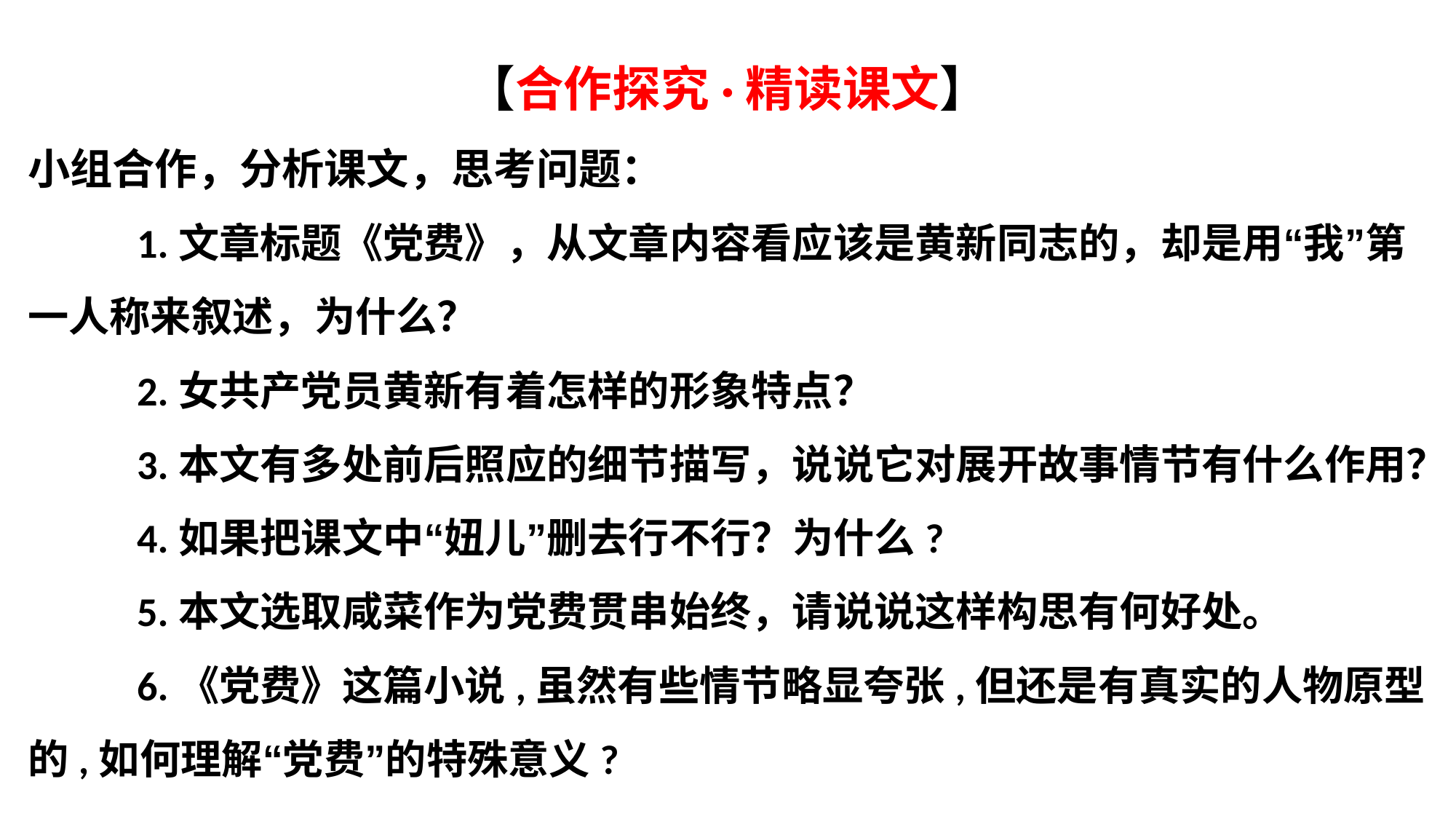

【合作探究·精读课文】
小组合作，分析课文，思考问题：
	1.文章标题《党费》，从文章内容看应该是黄新同志的，却是用“我”第一人称来叙述，为什么？
	2.女共产党员黄新有着怎样的形象特点？
	3.本文有多处前后照应的细节描写，说说它对展开故事情节有什么作用？
	4.如果把课文中“妞儿”删去行不行？为什么?
	5.本文选取咸菜作为党费贯串始终，请说说这样构思有何好处。
	6.《党费》这篇小说,虽然有些情节略显夸张,但还是有真实的人物原型的,如何理解“党费”的特殊意义?